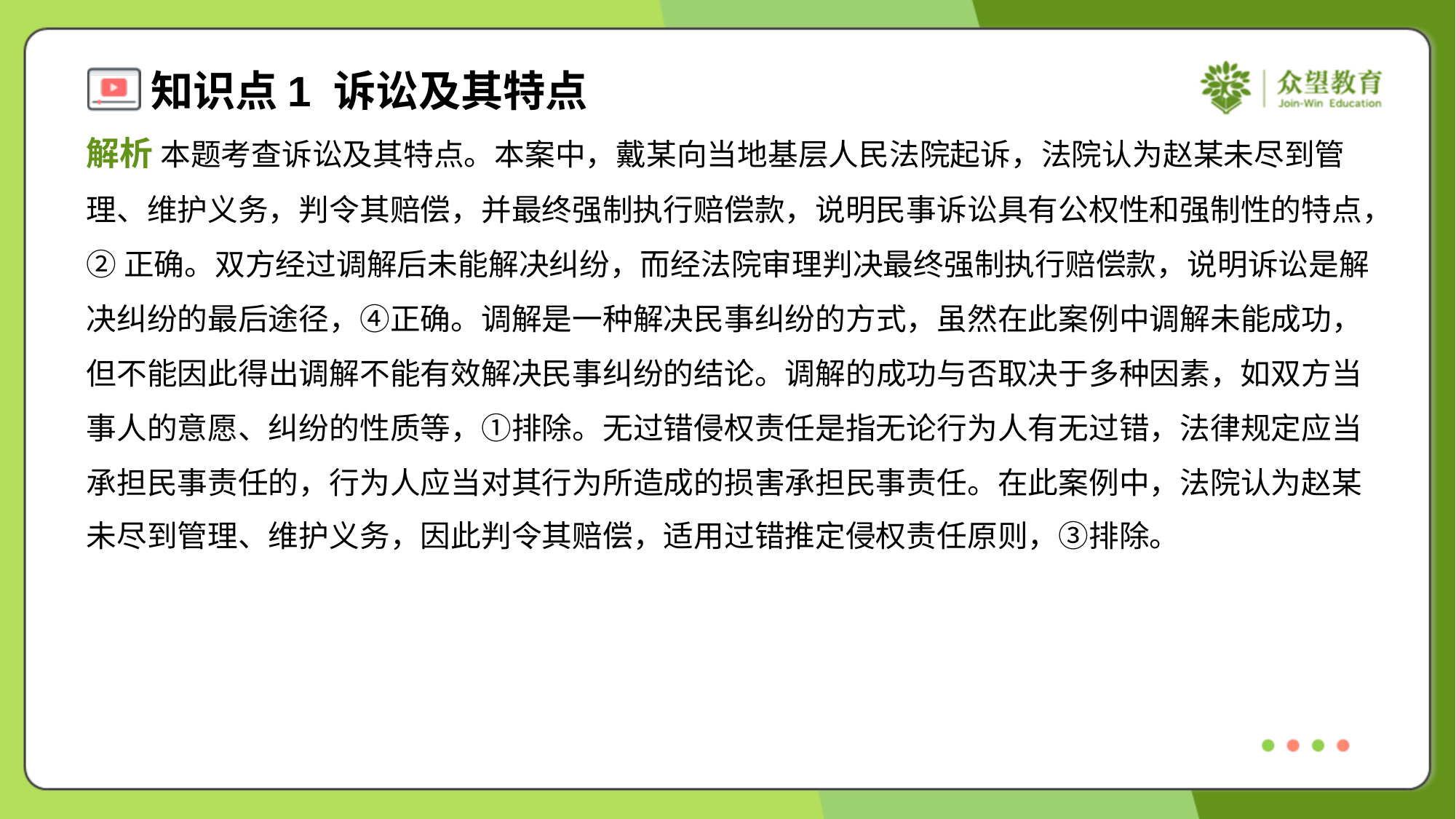

解析 本题考查诉讼及其特点。本案中，戴某向当地基层人民法院起诉，法院认为赵某未尽到管
理、维护义务，判令其赔偿，并最终强制执行赔偿款，说明民事诉讼具有公权性和强制性的特点，
②正确。双方经过调解后未能解决纠纷，而经法院审理判决最终强制执行赔偿款，说明诉讼是解
决纠纷的最后途径，④正确。调解是一种解决民事纠纷的方式，虽然在此案例中调解未能成功，
但不能因此得出调解不能有效解决民事纠纷的结论。调解的成功与否取决于多种因素，如双方当
事人的意愿、纠纷的性质等，①排除。无过错侵权责任是指无论行为人有无过错，法律规定应当
承担民事责任的，行为人应当对其行为所造成的损害承担民事责任。在此案例中，法院认为赵某
未尽到管理、维护义务，因此判令其赔偿，适用过错推定侵权责任原则，③排除。